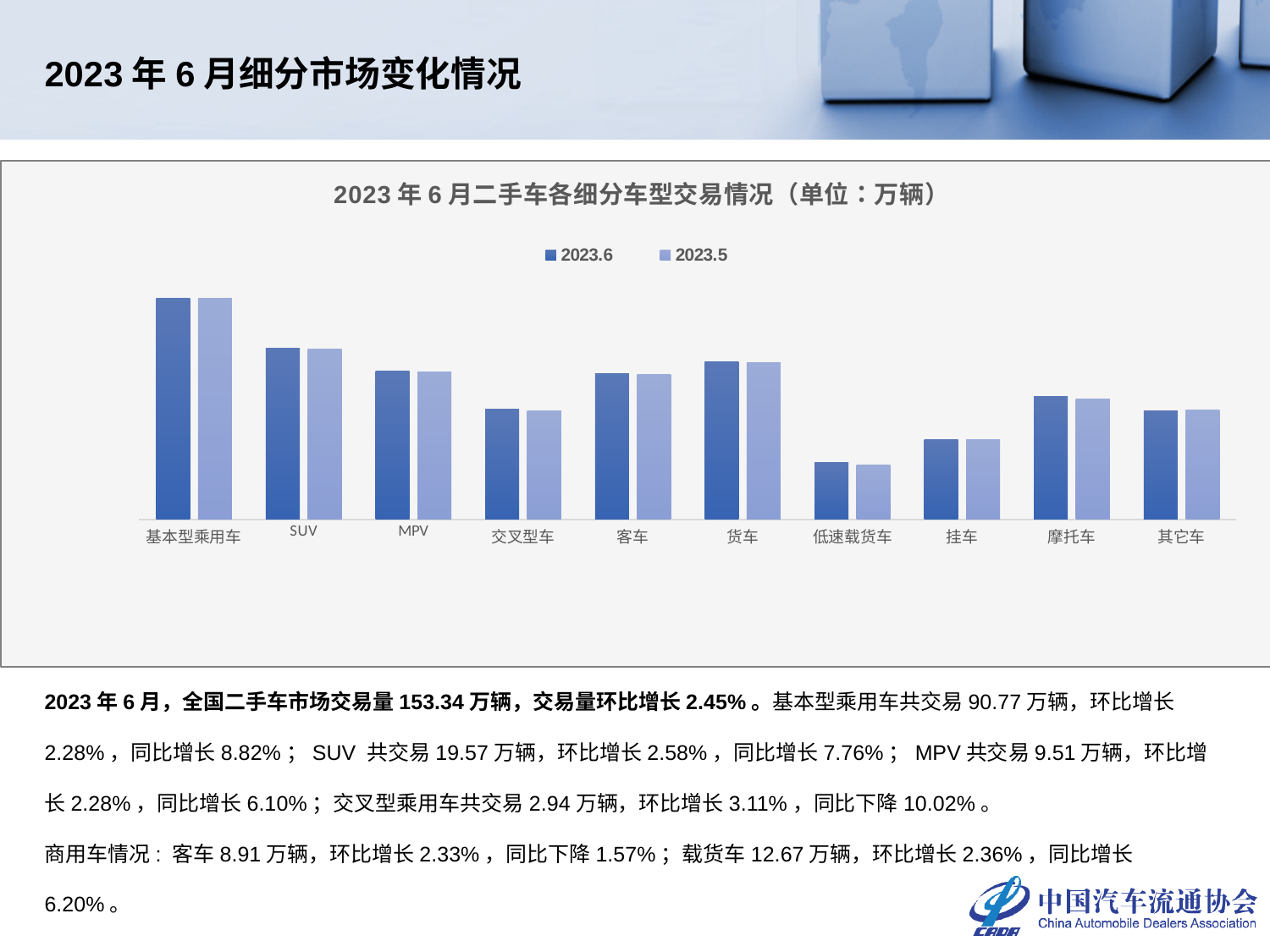

2023年6月细分市场变化情况

### Chart: 2023年6月二手车各细分车型交易情况（单位：万辆）

| Category | 2023.6 | 2023.5 |
|---|---|---|
| 基本型乘用车 | 90.7697 | 88.7432 |
| SUV | 19.566 | 19.0738 |
| MPV | 9.5105 | 9.2491 |
| 交叉型车 | 2.9413 | 2.8525 |
| 客车 | 8.9052 | 8.7028 |
| 货车 | 12.6685 | 12.3765 |
| 低速载货车 | 0.5752 | 0.5392 |
| 挂车 | 1.1616 | 1.1576 |
| 摩托车 | 4.4017 | 4.0914 |
| 其它车 | 2.8371 | 2.8892 |
2023年6月，全国二手车市场交易量153.34万辆，交易量环比增长2.45%。基本型乘用车共交易90.77万辆，环比增长2.28%，同比增长8.82%；SUV 共交易19.57万辆，环比增长2.58%，同比增长7.76%；MPV共交易9.51万辆，环比增长2.28%，同比增长6.10%；交叉型乘用车共交易2.94万辆，环比增长3.11%，同比下降10.02%。
商用车情况: 客车8.91万辆，环比增长2.33%，同比下降1.57%；载货车12.67万辆，环比增长2.36%，同比增长6.20%。